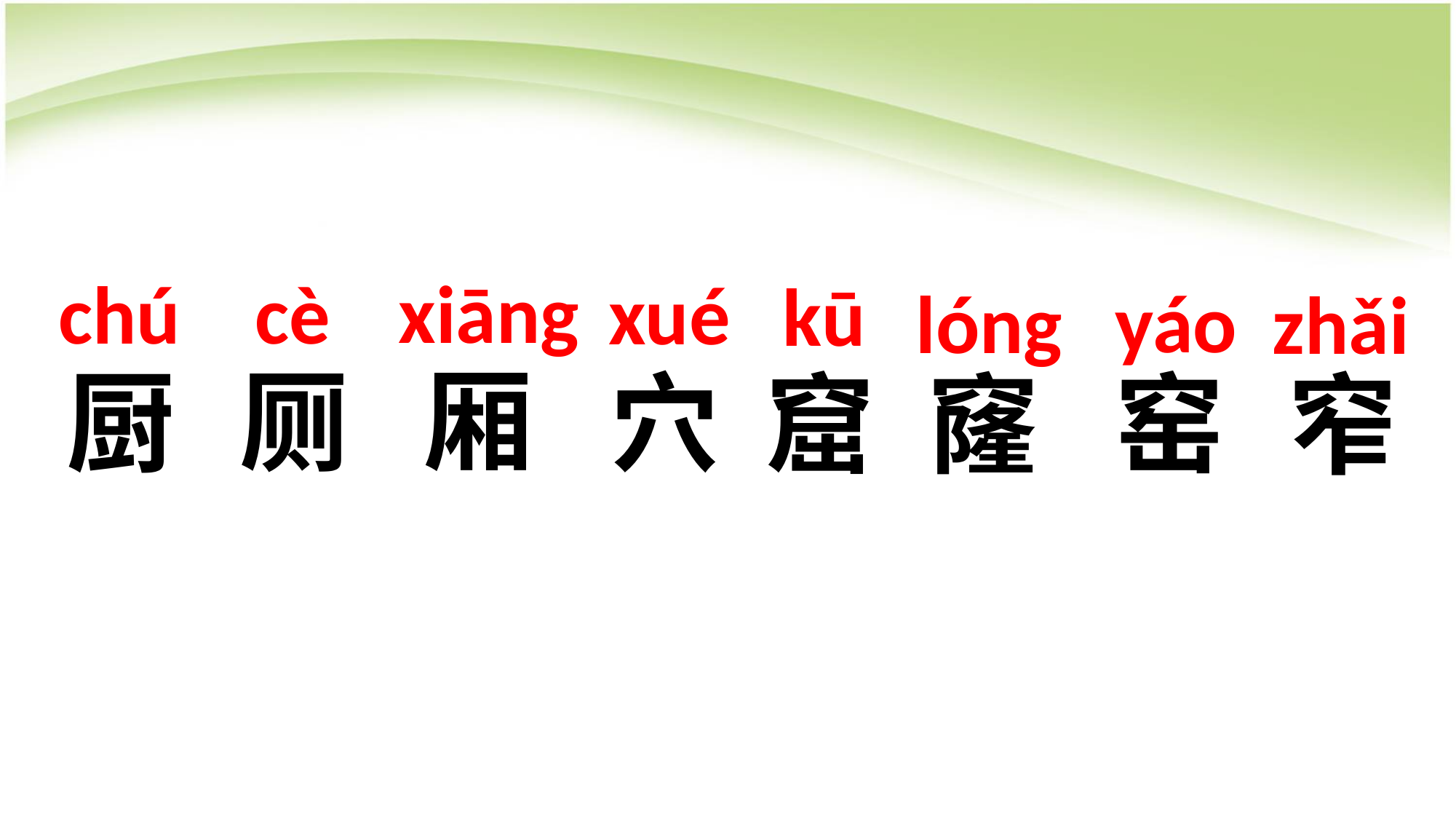

xiāng
chú
cè
xué
kū
yáo
lóng
zhǎi
厢
厕
厨
穴
窑
窟
窿
窄